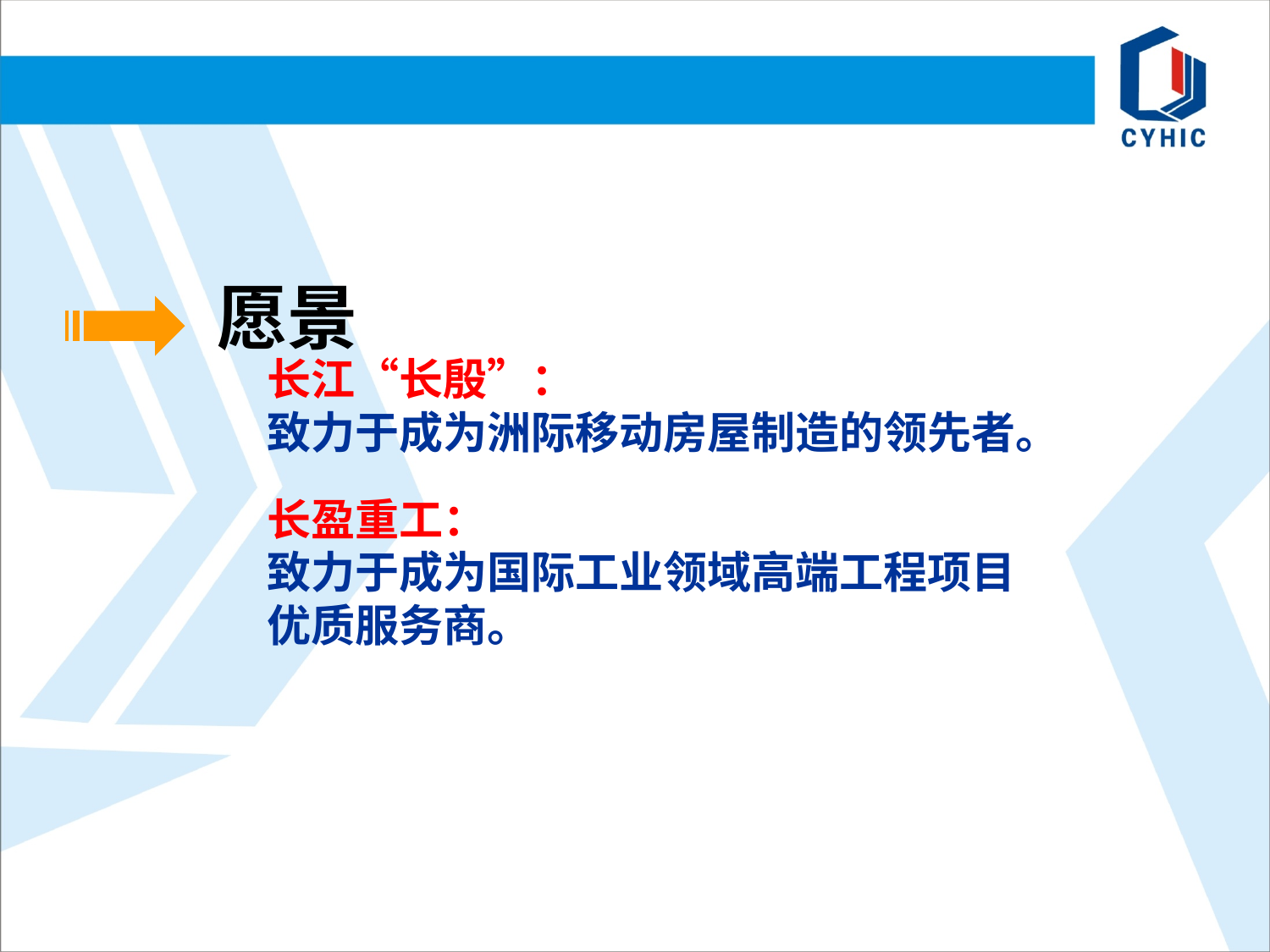

愿景

长江“长殷”：
致力于成为洲际移动房屋制造的领先者。
长盈重工：
致力于成为国际工业领域高端工程项目优质服务商。